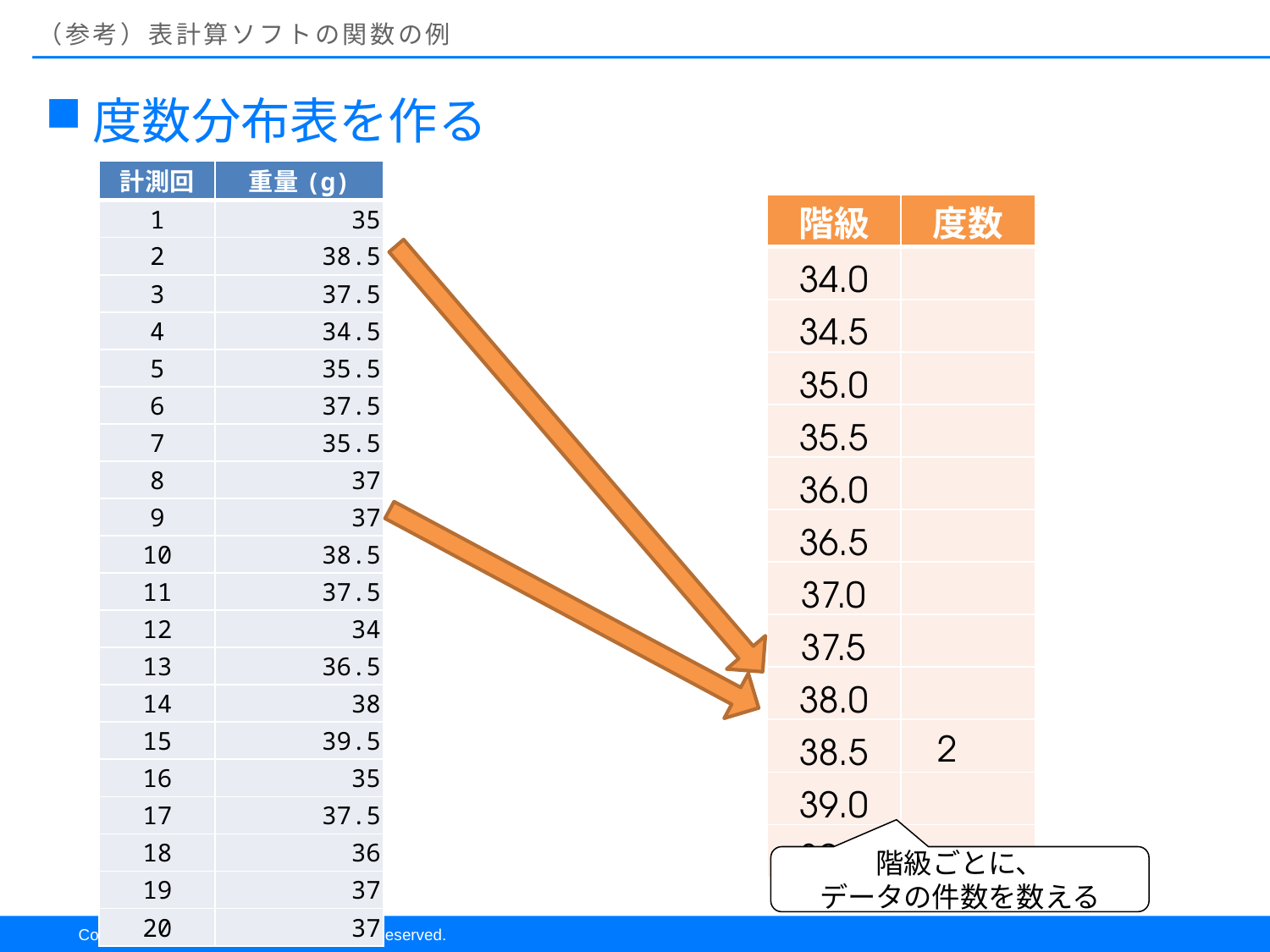

# （参考）表計算ソフトの関数の例

度数分布表を作る
| 計測回 | 重量(g) |
| --- | --- |
| 1 | 35 |
| 2 | 38.5 |
| 3 | 37.5 |
| 4 | 34.5 |
| 5 | 35.5 |
| 6 | 37.5 |
| 7 | 35.5 |
| 8 | 37 |
| 9 | 37 |
| 10 | 38.5 |
| 11 | 37.5 |
| 12 | 34 |
| 13 | 36.5 |
| 14 | 38 |
| 15 | 39.5 |
| 16 | 35 |
| 17 | 37.5 |
| 18 | 36 |
| 19 | 37 |
| 20 | 37 |
| 階級 | 度数 |
| --- | --- |
| 34.0 |  |
| 34.5 |  |
| 35.0 |  |
| 35.5 |  |
| 36.0 |  |
| 36.5 |  |
| 37.0 |  |
| 37.5 |  |
| 38.0 |  |
| 38.5 | 2 |
| 39.0 |  |
| 39.5 |  |

階級ごとに、
データの件数を数える